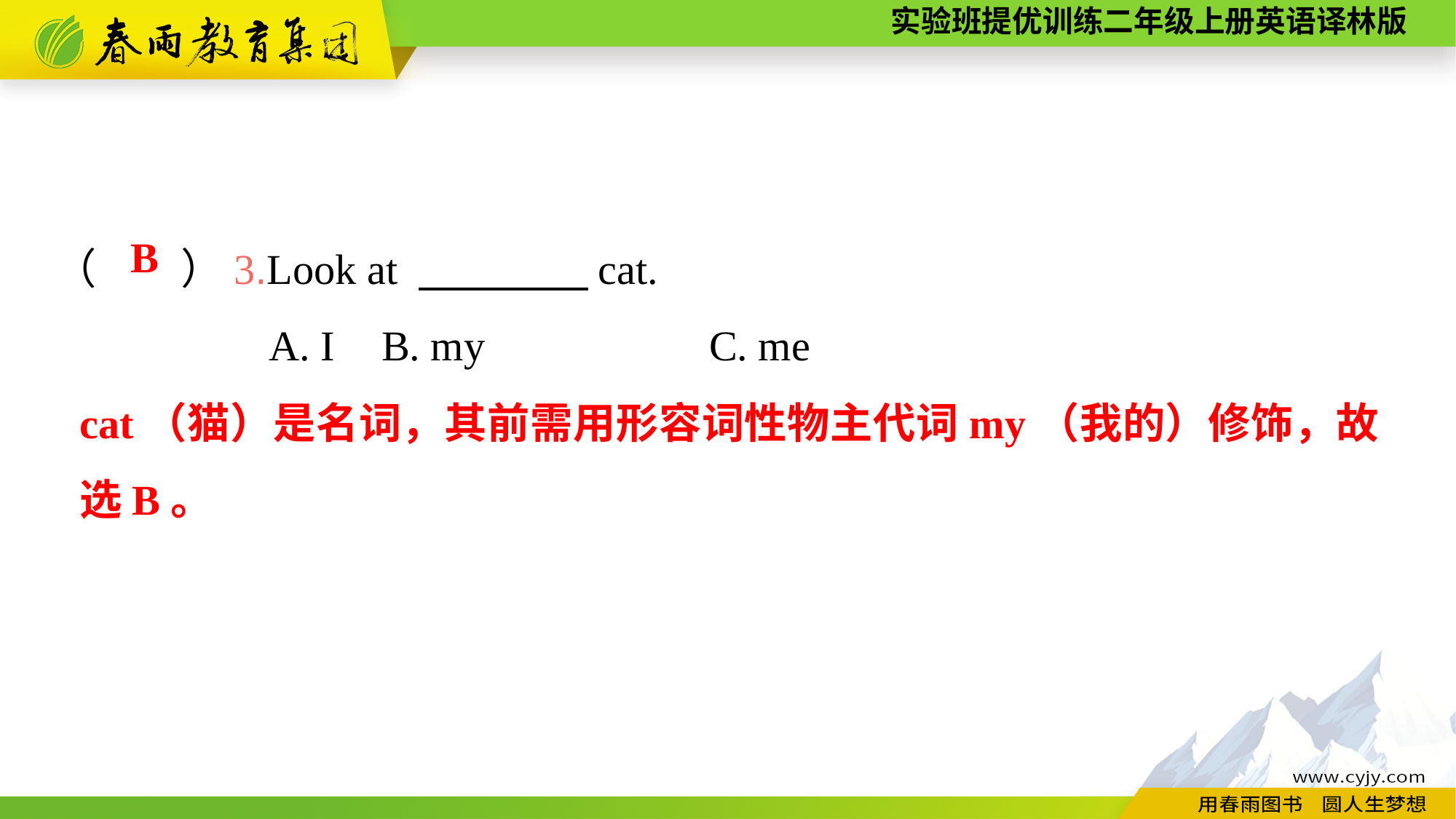

（　　）3.Look at 　　　　cat.
A. I	B. my			C. me
B
cat（猫）是名词，其前需用形容词性物主代词my（我的）修饰，故选B。